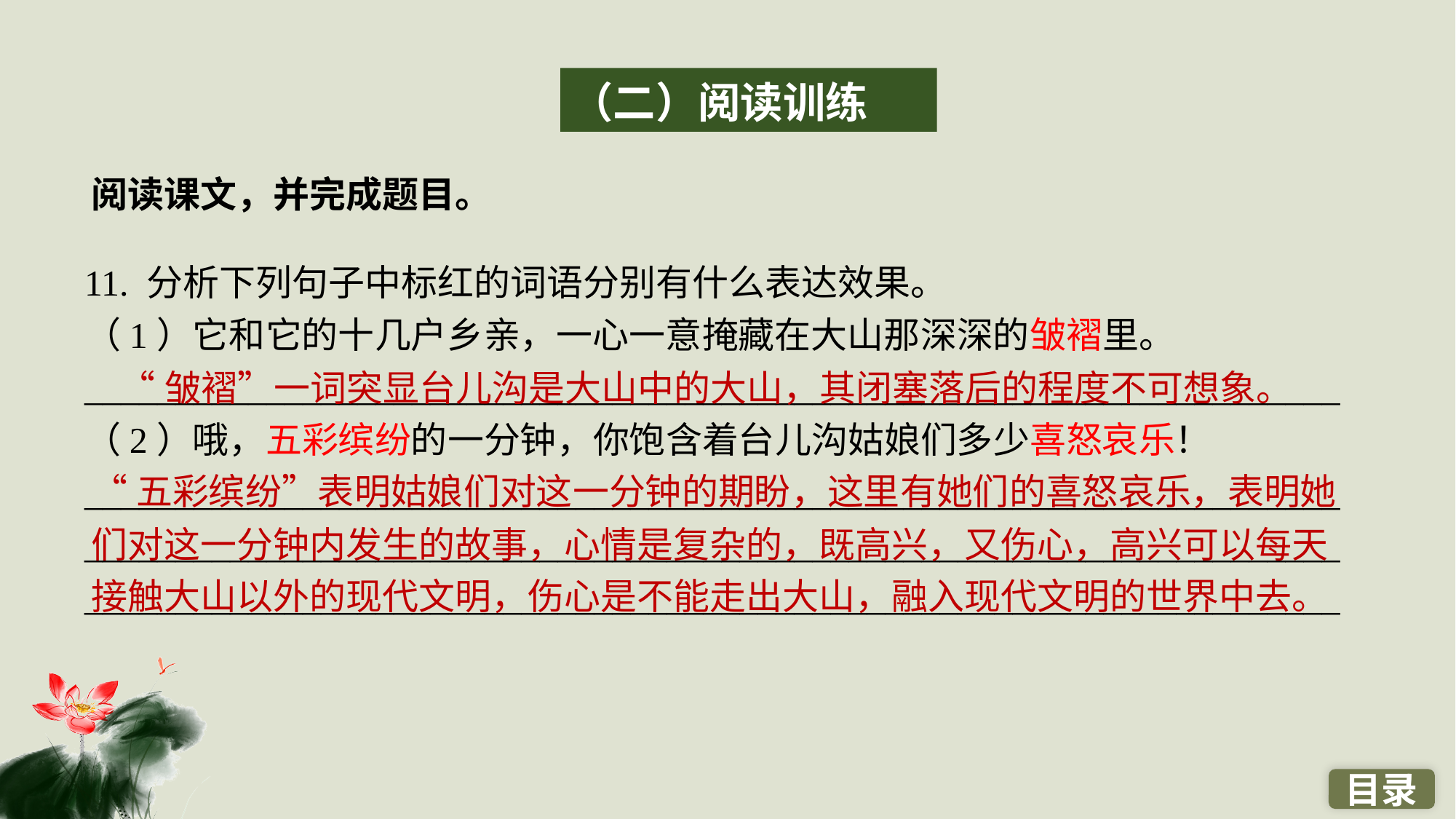

（二）阅读训练
阅读课文，并完成题目。
11. 分析下列句子中标红的词语分别有什么表达效果。
（1）它和它的十几户乡亲，一心一意掩藏在大山那深深的皱褶里。
_____________________________________________________________________
（2）哦，五彩缤纷的一分钟，你饱含着台儿沟姑娘们多少喜怒哀乐！
_____________________________________________________________________
_____________________________________________________________________
_____________________________________________________________________

“皱褶”一词突显台儿沟是大山中的大山，其闭塞落后的程度不可想象。
“五彩缤纷”表明姑娘们对这一分钟的期盼，这里有她们的喜怒哀乐，表明她们对这一分钟内发生的故事，心情是复杂的，既高兴，又伤心，高兴可以每天接触大山以外的现代文明，伤心是不能走出大山，融入现代文明的世界中去。